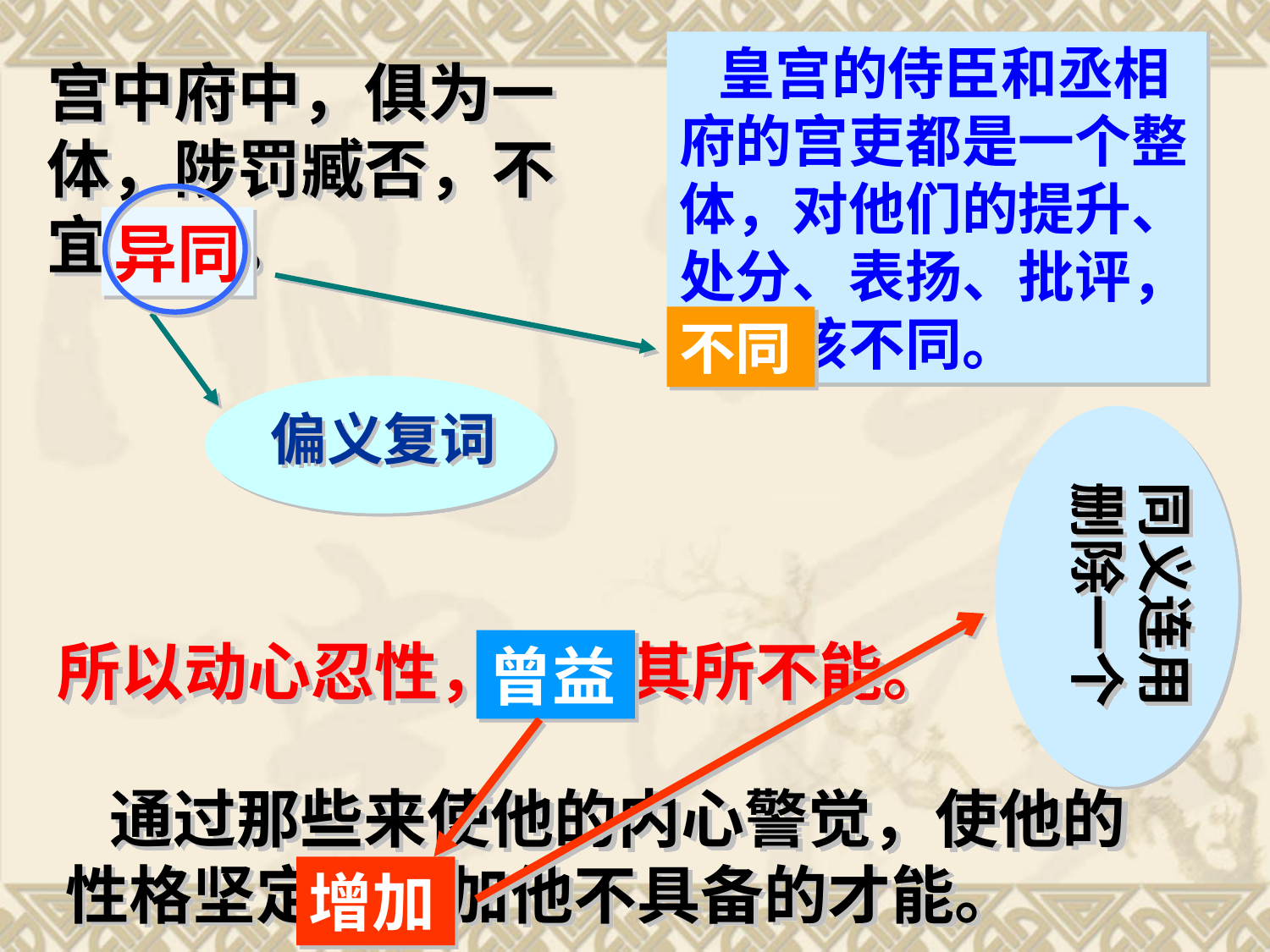

皇宫的侍臣和丞相府的宫吏都是一个整体，对他们的提升、处分、表扬、批评，不应该不同。
宫中府中，俱为一体，陟罚臧否，不宜异同。

异同

不同

偏义复词

同义连用删除一个

所以动心忍性，曾益其所不能。
曾益

  通过那些来使他的内心警觉，使他的性格坚定，增加他不具备的才能。

增加